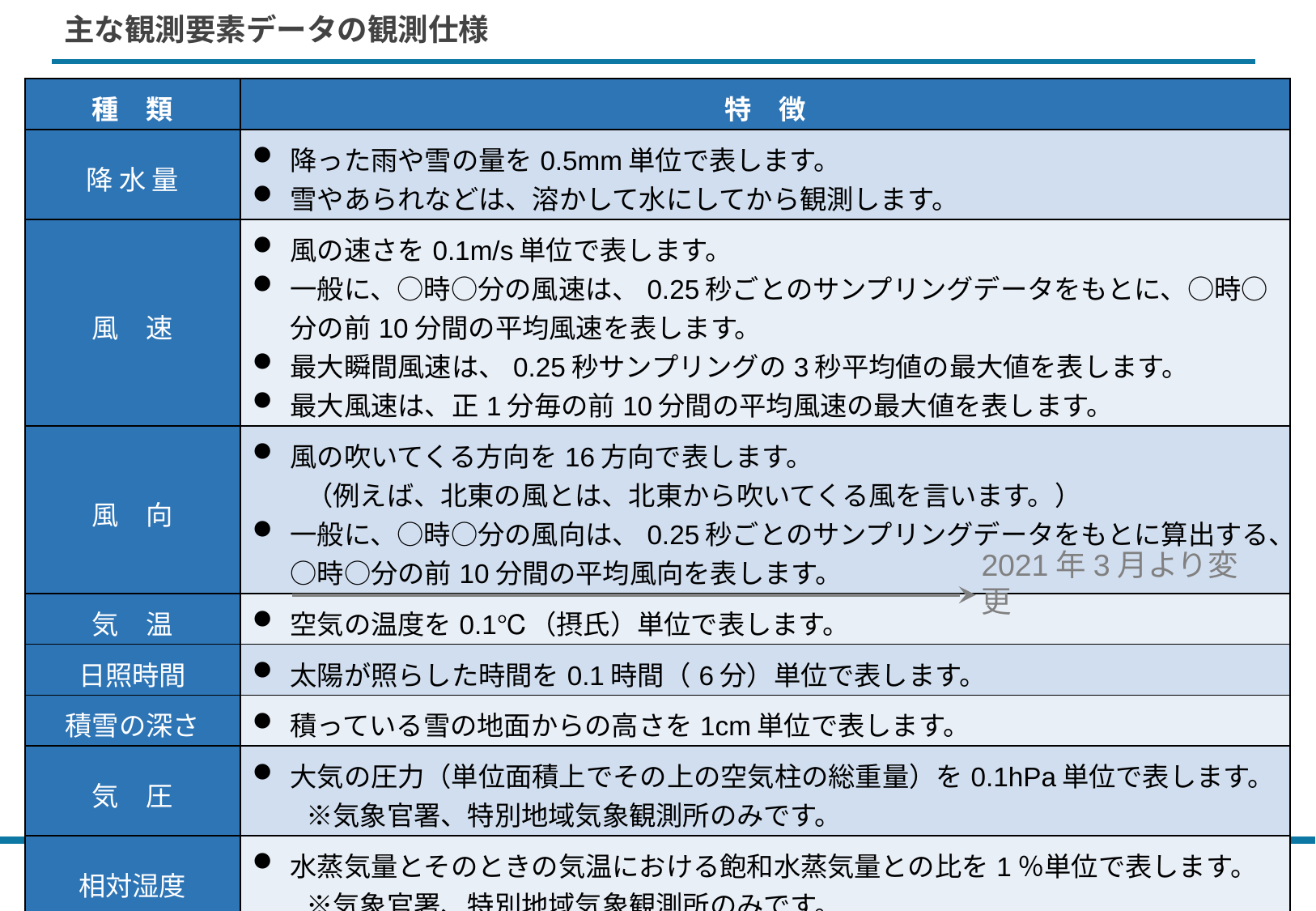

# 主な観測要素データの観測仕様
| 種　類 | 特　徴 |
| --- | --- |
| 降 水 量 | 降った雨や雪の量を0.5mm単位で表します。 雪やあられなどは、溶かして水にしてから観測します。 |
| 風　速 | 風の速さを0.1m/s単位で表します。 一般に、○時○分の風速は、0.25秒ごとのサンプリングデータをもとに、○時○分の前10分間の平均風速を表します。 最大瞬間風速は、0.25秒サンプリングの3秒平均値の最大値を表します。 最大風速は、正1分毎の前10分間の平均風速の最大値を表します。 |
| 風　向 | 風の吹いてくる方向を16方向で表します。 　　（例えば、北東の風とは、北東から吹いてくる風を言います。） 一般に、○時○分の風向は、0.25秒ごとのサンプリングデータをもとに算出する、○時○分の前10分間の平均風向を表します。 |
| 気　温 | 空気の温度を0.1℃（摂氏）単位で表します。 |
| 日照時間 | 太陽が照らした時間を0.1時間（6分）単位で表します。 |
| 積雪の深さ | 積っている雪の地面からの高さを1cm単位で表します。 |
| 気　圧 | 大気の圧力（単位面積上でその上の空気柱の総重量）を0.1hPa単位で表します。 　　※気象官署、特別地域気象観測所のみです。 |
| 相対湿度 | 水蒸気量とそのときの気温における飽和水蒸気量との比を1％単位で表します。 　　※気象官署、特別地域気象観測所のみです。 |
2021年3月より変更